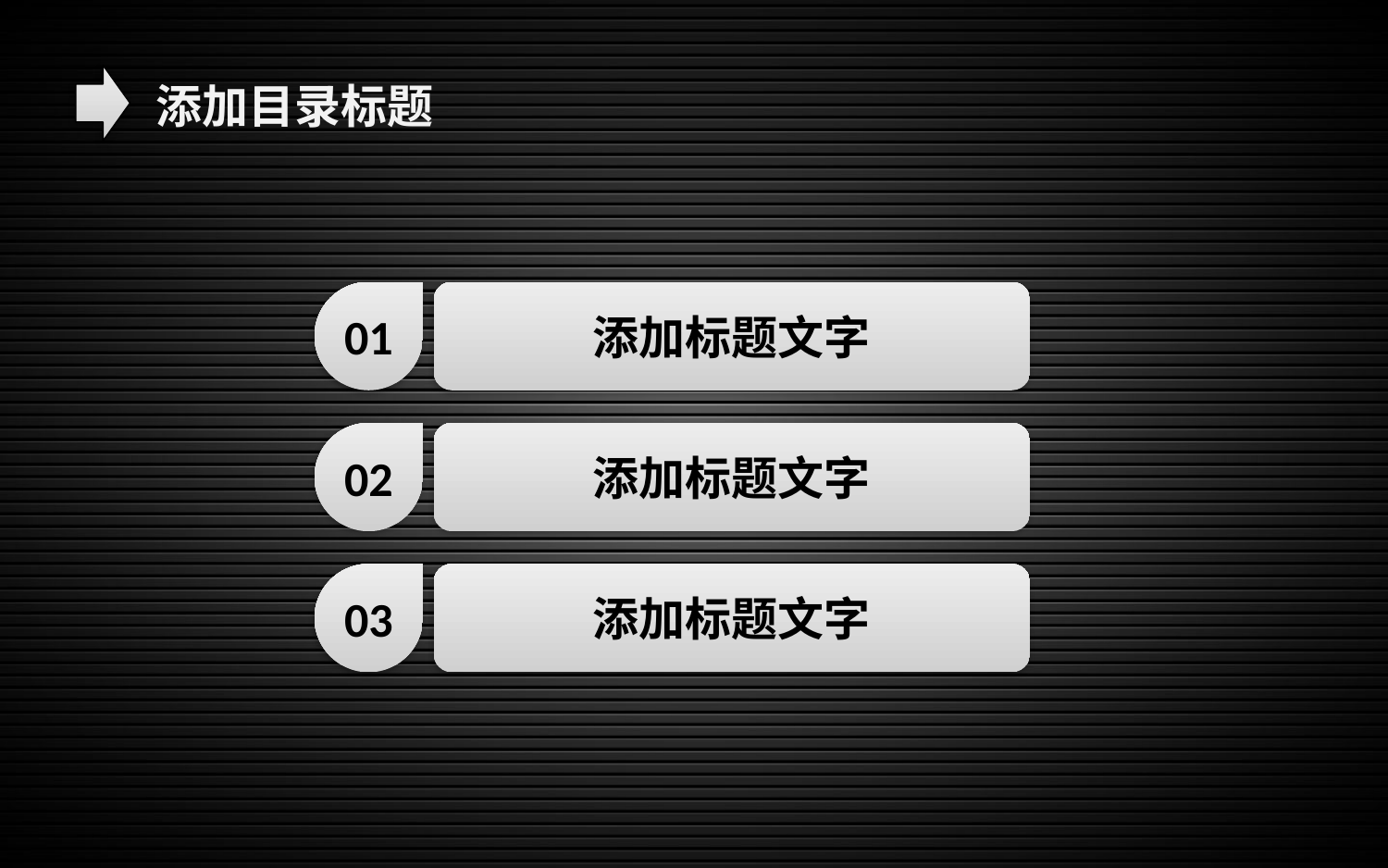

添加目录标题
01
添加标题文字
02
添加标题文字
03
添加标题文字